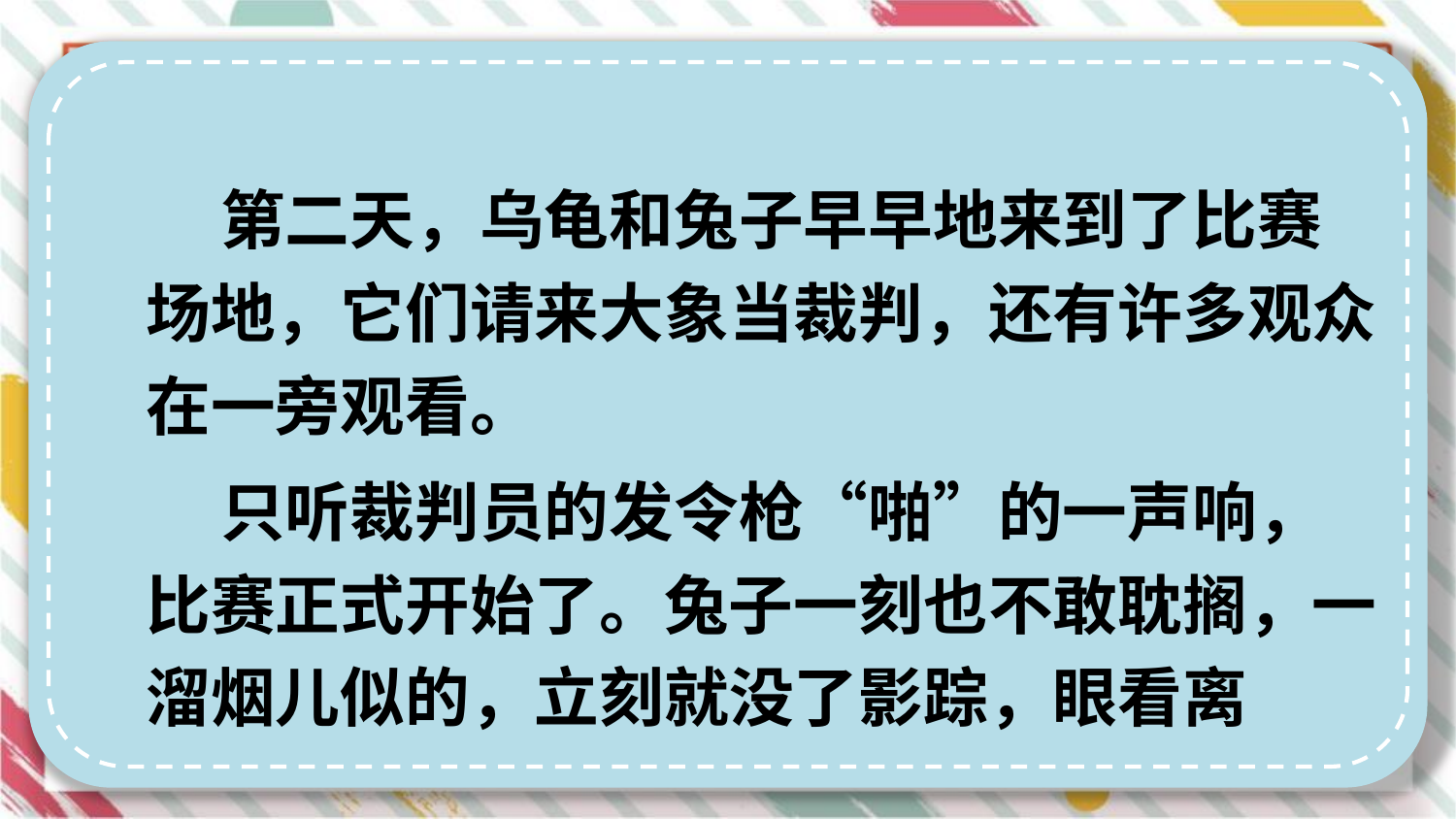

第二天，乌龟和兔子早早地来到了比赛场地，它们请来大象当裁判，还有许多观众在一旁观看。
    只听裁判员的发令枪“啪”的一声响，比赛正式开始了。兔子一刻也不敢耽搁，一溜烟儿似的，立刻就没了影踪，眼看离